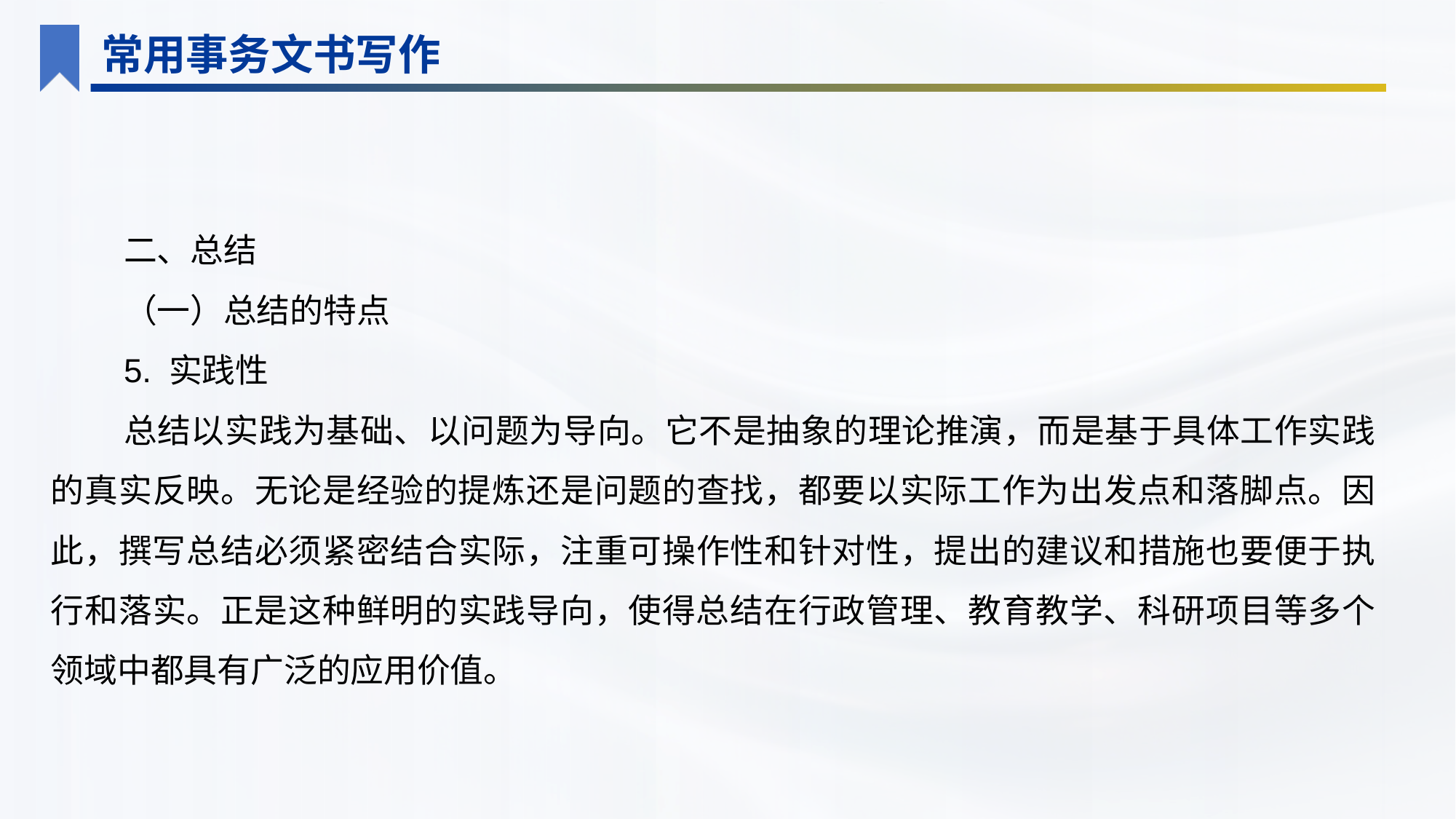

常用事务文书写作
二、总结
（一）总结的特点
5. 实践性
总结以实践为基础、以问题为导向。它不是抽象的理论推演，而是基于具体工作实践的真实反映。无论是经验的提炼还是问题的查找，都要以实际工作为出发点和落脚点。因此，撰写总结必须紧密结合实际，注重可操作性和针对性，提出的建议和措施也要便于执行和落实。正是这种鲜明的实践导向，使得总结在行政管理、教育教学、科研项目等多个领域中都具有广泛的应用价值。